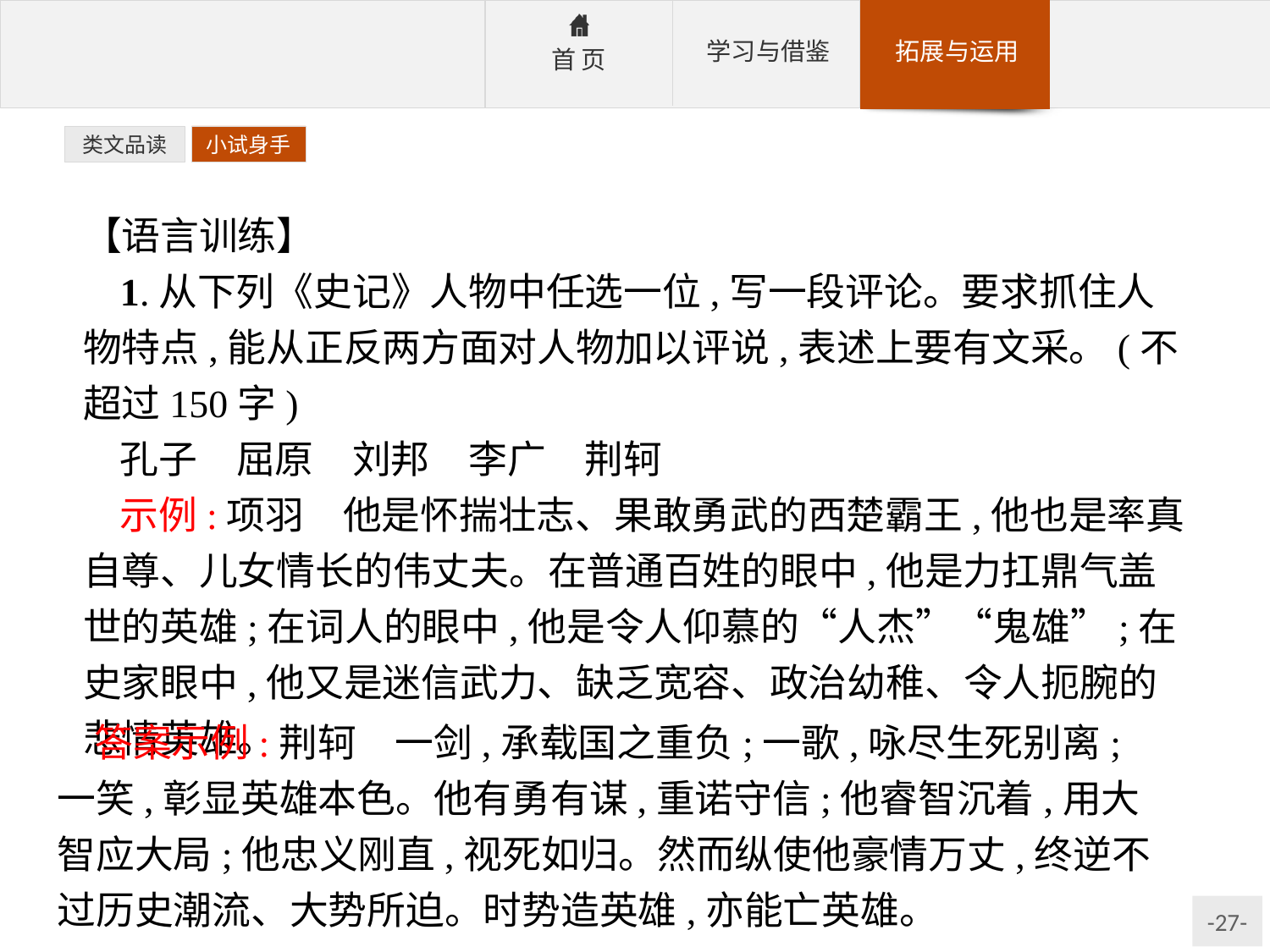

类文品读
小试身手
【语言训练】
1.从下列《史记》人物中任选一位,写一段评论。要求抓住人物特点,能从正反两方面对人物加以评说,表述上要有文采。(不超过150字)
孔子　屈原　刘邦　李广　荆轲
示例:项羽　他是怀揣壮志、果敢勇武的西楚霸王,他也是率真自尊、儿女情长的伟丈夫。在普通百姓的眼中,他是力扛鼎气盖世的英雄;在词人的眼中,他是令人仰慕的“人杰”“鬼雄”;在史家眼中,他又是迷信武力、缺乏宽容、政治幼稚、令人扼腕的悲情英雄。
答案示例:荆轲　一剑,承载国之重负;一歌,咏尽生死别离;一笑,彰显英雄本色。他有勇有谋,重诺守信;他睿智沉着,用大智应大局;他忠义刚直,视死如归。然而纵使他豪情万丈,终逆不过历史潮流、大势所迫。时势造英雄,亦能亡英雄。